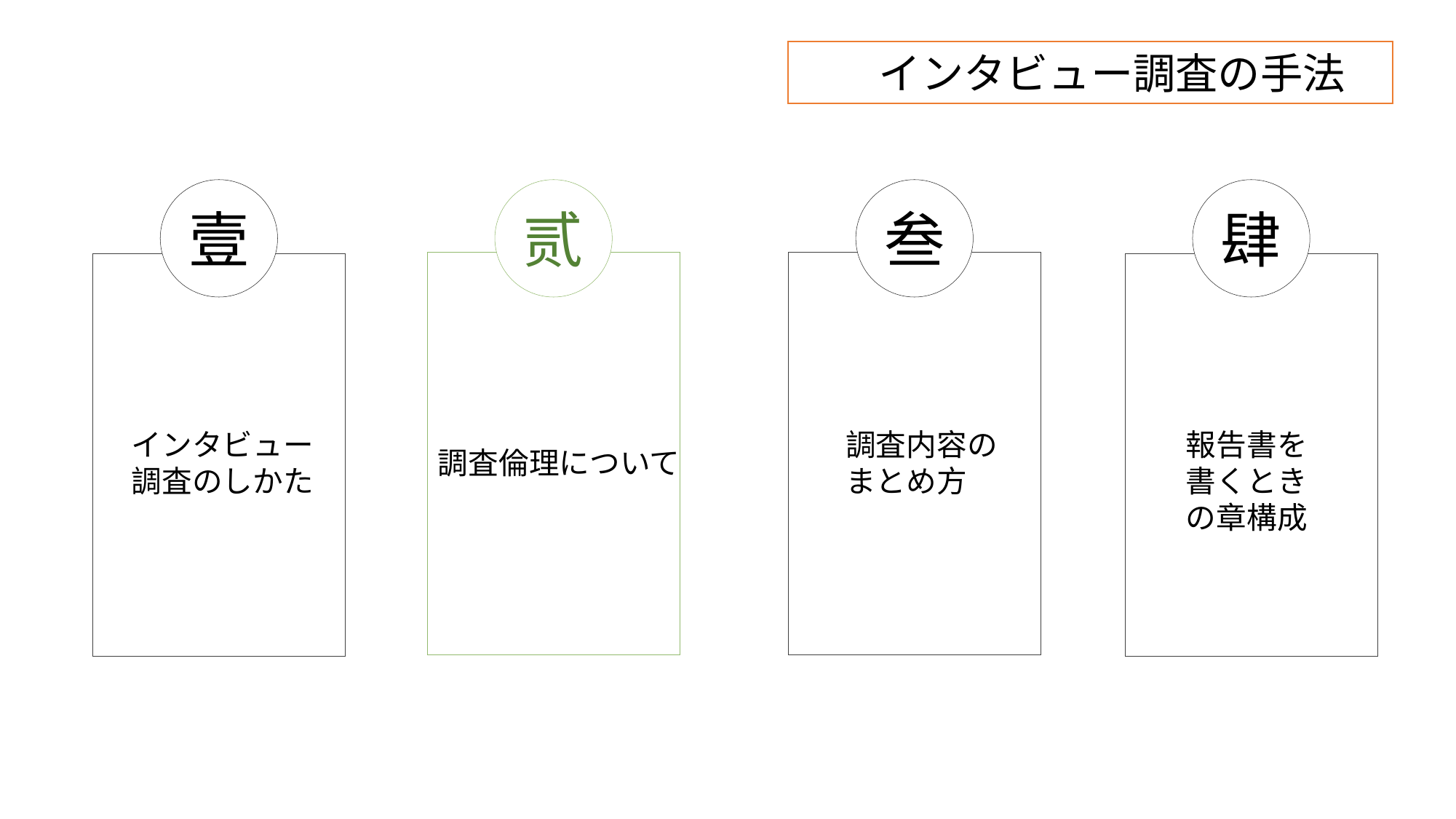

インタビュー調査の手法
壹
贰
叁
肆

インタビュー
調査のしかた
調査内容のまとめ方
報告書を書くときの章構成
調査倫理について